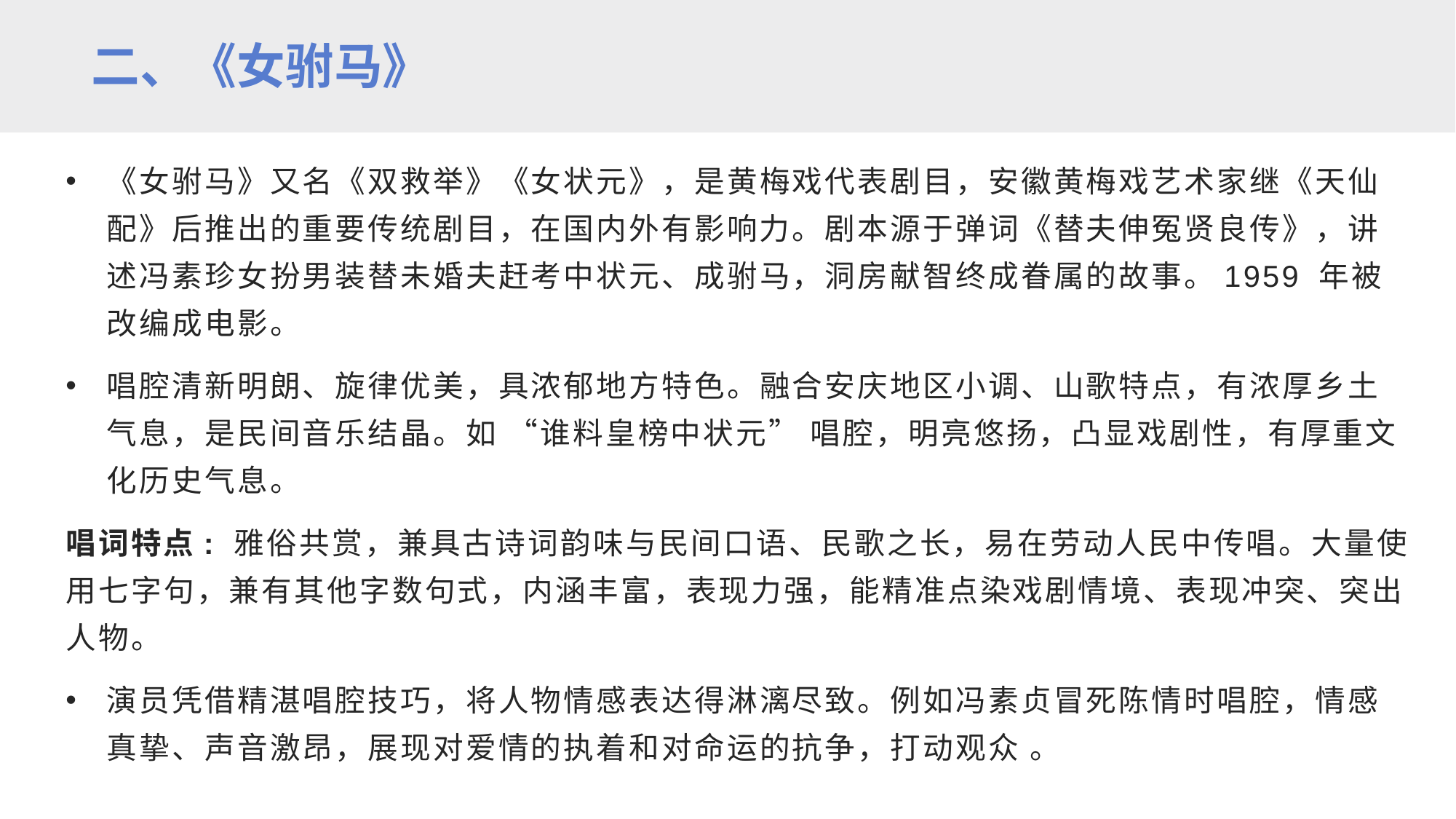

二、《女驸马》
《女驸马》又名《双救举》《女状元》，是黄梅戏代表剧目，安徽黄梅戏艺术家继《天仙配》后推出的重要传统剧目，在国内外有影响力。剧本源于弹词《替夫伸冤贤良传》，讲述冯素珍女扮男装替未婚夫赶考中状元、成驸马，洞房献智终成眷属的故事。1959 年被改编成电影。
唱腔清新明朗、旋律优美，具浓郁地方特色。融合安庆地区小调、山歌特点，有浓厚乡土气息，是民间音乐结晶。如 “谁料皇榜中状元” 唱腔，明亮悠扬，凸显戏剧性，有厚重文化历史气息。
唱词特点: 雅俗共赏，兼具古诗词韵味与民间口语、民歌之长，易在劳动人民中传唱。大量使用七字句，兼有其他字数句式，内涵丰富，表现力强，能精准点染戏剧情境、表现冲突、突出人物。
演员凭借精湛唱腔技巧，将人物情感表达得淋漓尽致。例如冯素贞冒死陈情时唱腔，情感真挚、声音激昂，展现对爱情的执着和对命运的抗争，打动观众 。